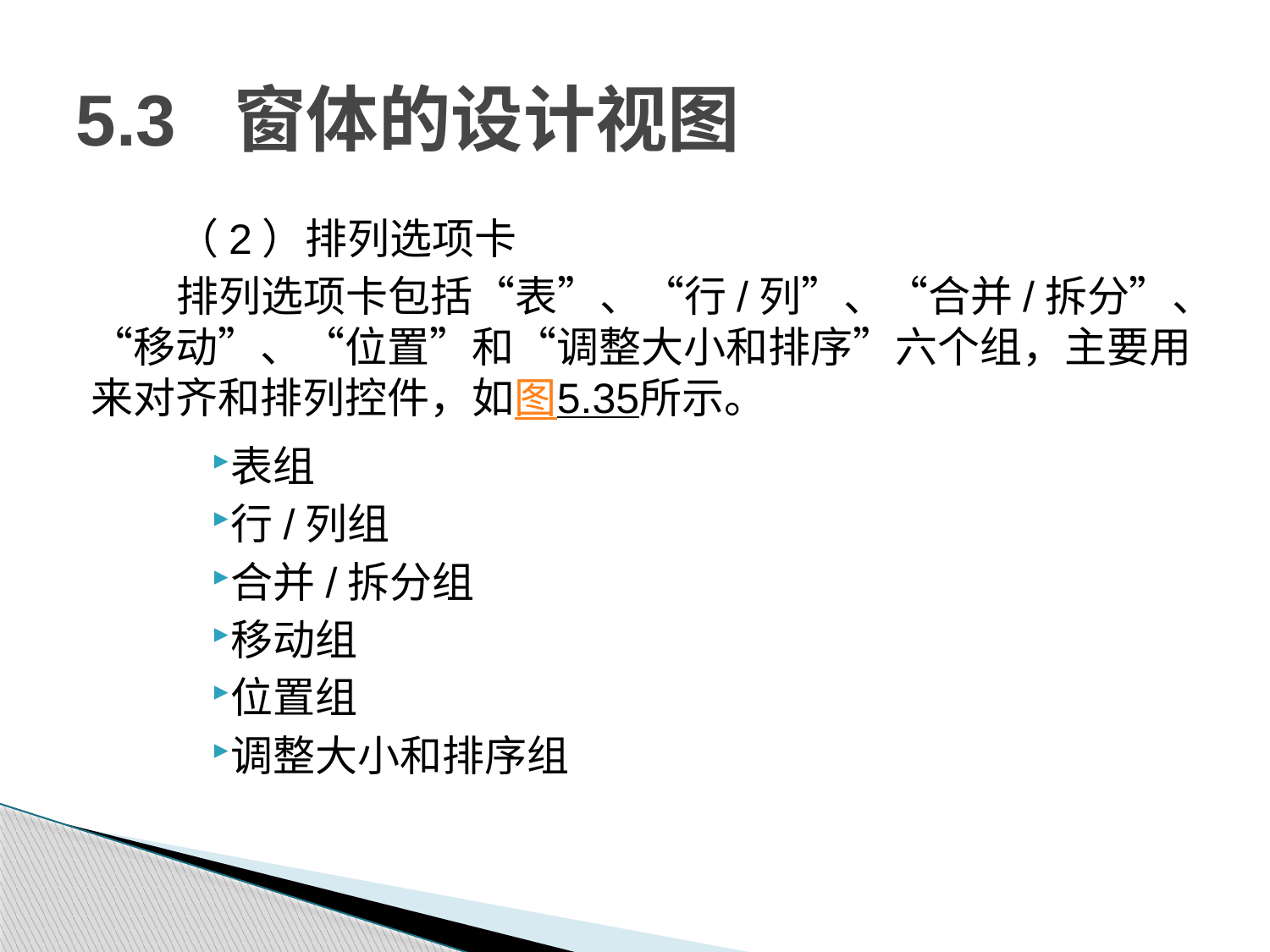

# 5.3  窗体的设计视图
（2）排列选项卡
排列选项卡包括“表”、“行/列”、“合并/拆分”、“移动”、“位置”和“调整大小和排序”六个组，主要用来对齐和排列控件，如图5.35所示。
表组
行/列组
合并/拆分组
移动组
位置组
调整大小和排序组